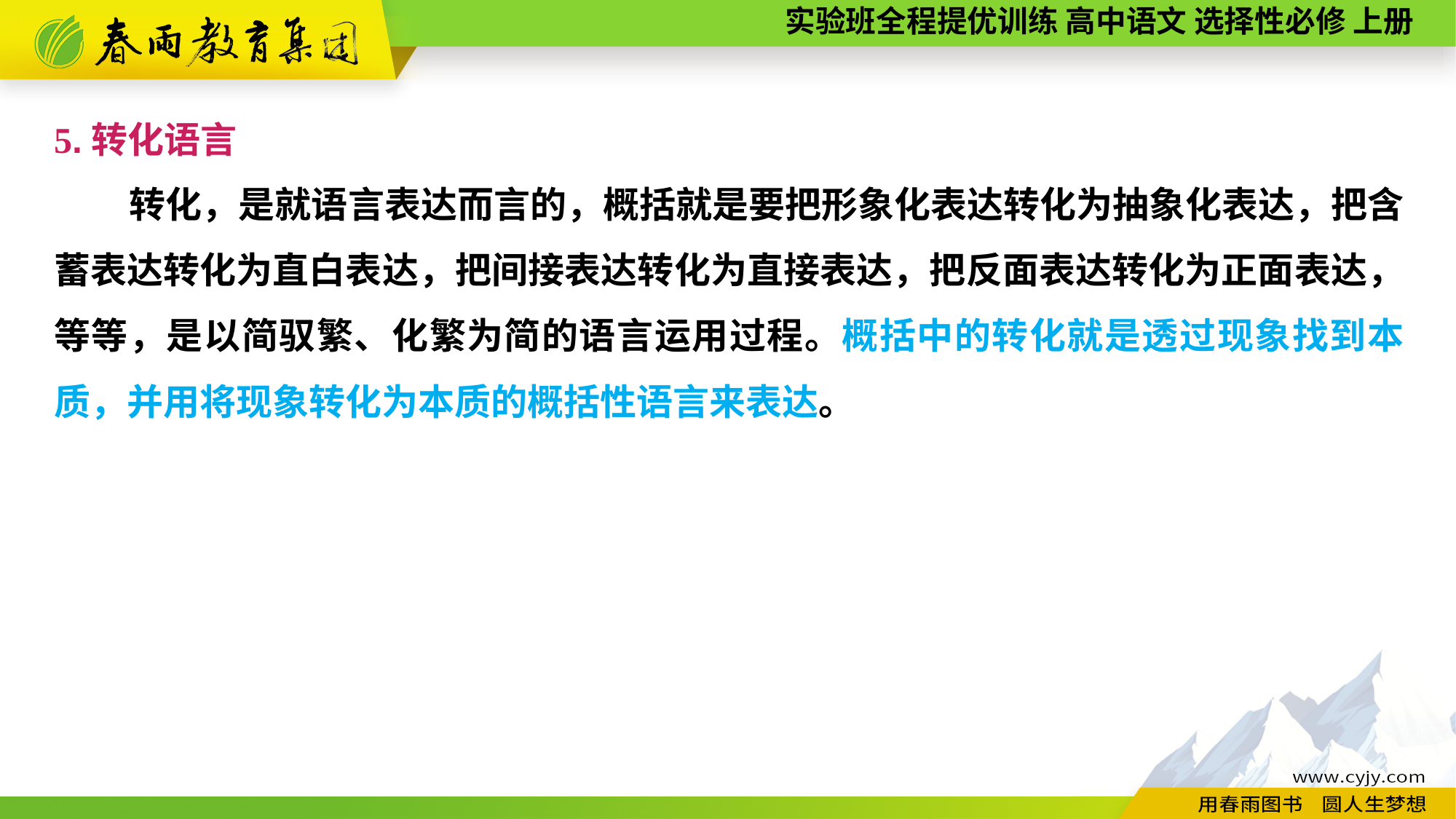

5.转化语言
转化，是就语言表达而言的，概括就是要把形象化表达转化为抽象化表达，把含蓄表达转化为直白表达，把间接表达转化为直接表达，把反面表达转化为正面表达，等等，是以简驭繁、化繁为简的语言运用过程。概括中的转化就是透过现象找到本质，并用将现象转化为本质的概括性语言来表达。